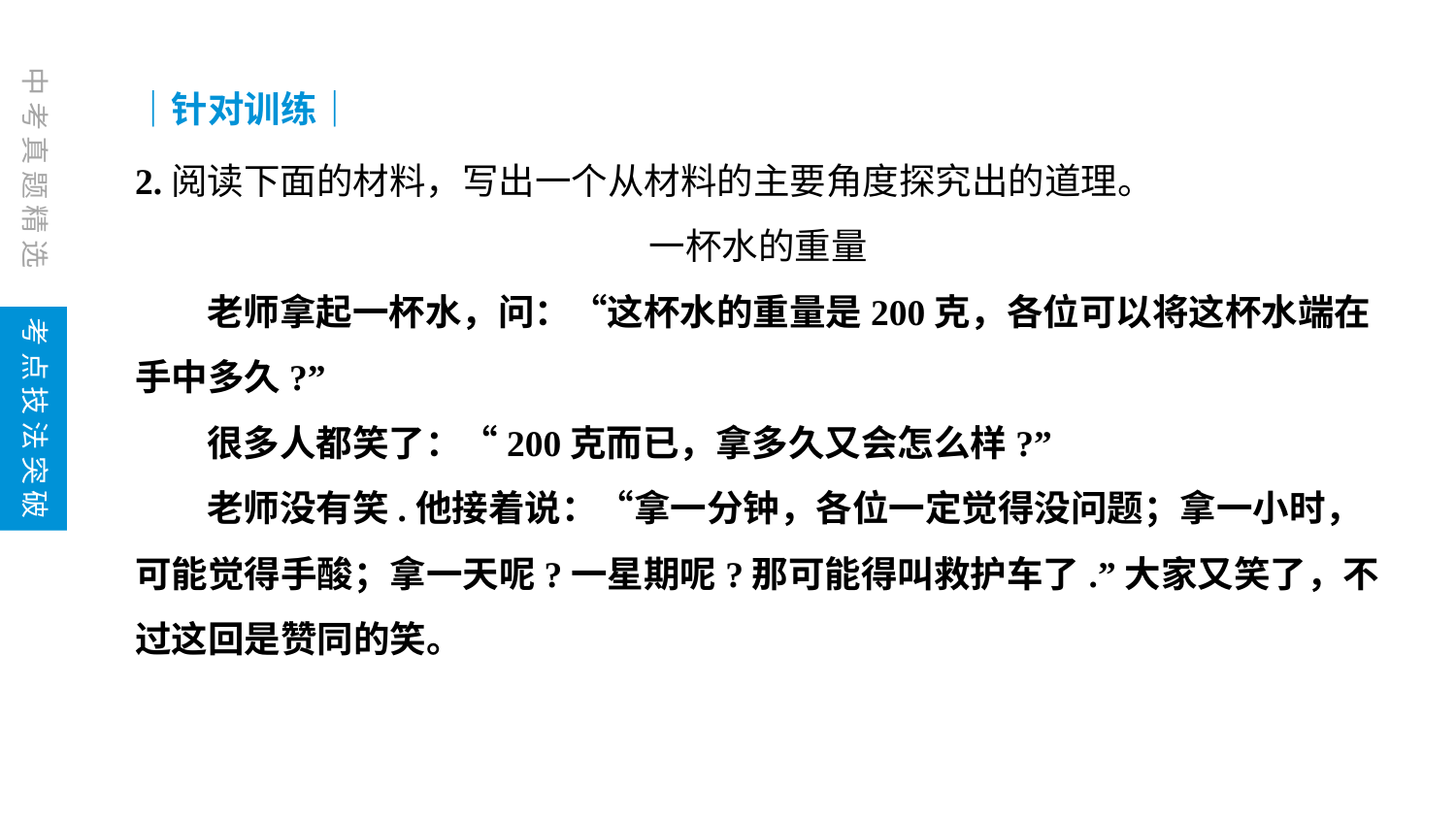

｜针对训练｜
2.阅读下面的材料，写出一个从材料的主要角度探究出的道理。
一杯水的重量
老师拿起一杯水，问：“这杯水的重量是200克，各位可以将这杯水端在手中多久?”
很多人都笑了：“200克而已，拿多久又会怎么样?”
老师没有笑.他接着说：“拿一分钟，各位一定觉得没问题；拿一小时，可能觉得手酸；拿一天呢?一星期呢?那可能得叫救护车了.”大家又笑了，不过这回是赞同的笑。